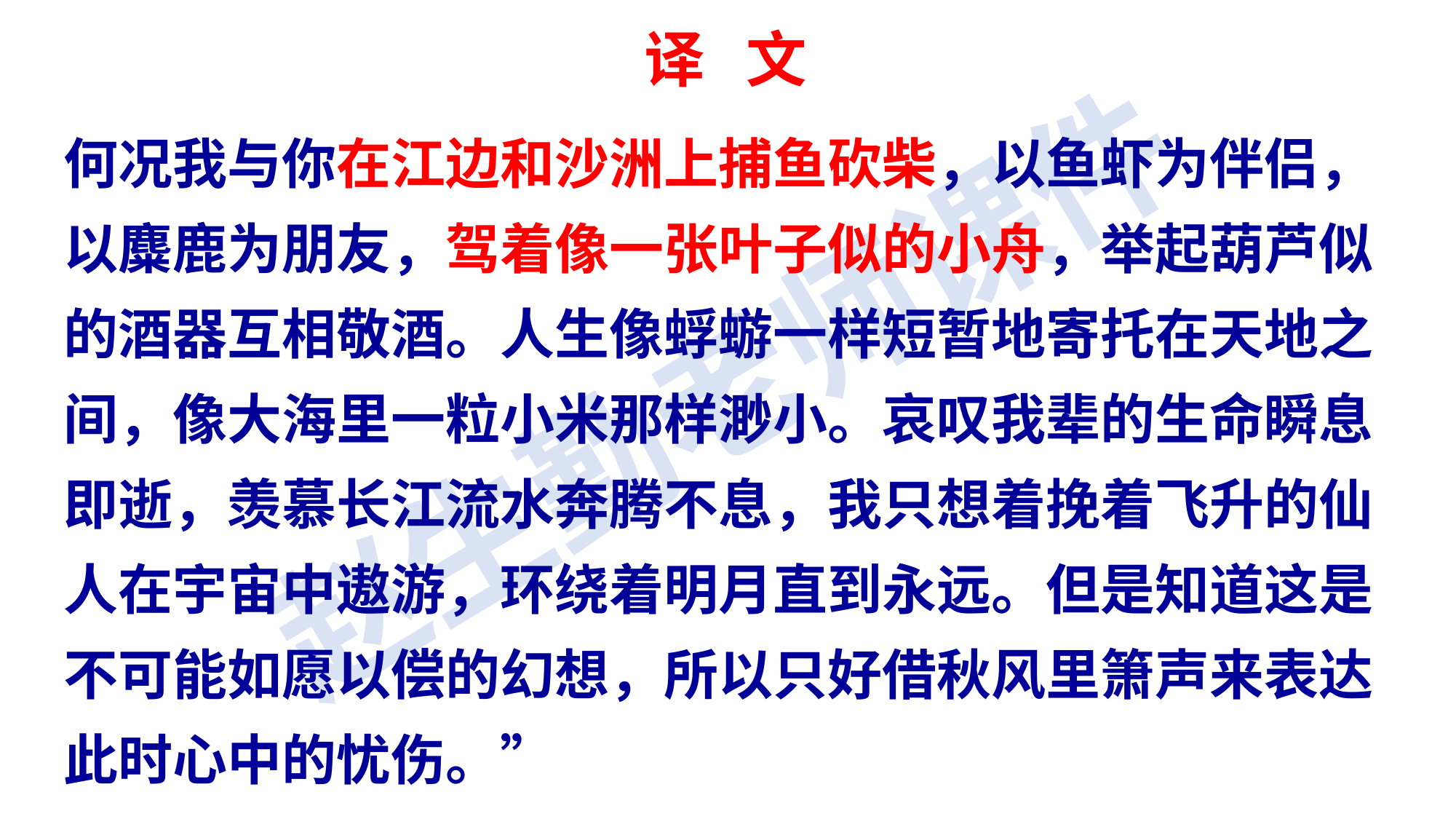

译   文
何况我与你在江边和沙洲上捕鱼砍柴，以鱼虾为伴侣，以麋鹿为朋友，驾着像一张叶子似的小舟，举起葫芦似的酒器互相敬酒。人生像蜉蝣一样短暂地寄托在天地之间，像大海里一粒小米那样渺小。哀叹我辈的生命瞬息即逝，羡慕长江流水奔腾不息，我只想着挽着飞升的仙人在宇宙中遨游，环绕着明月直到永远。但是知道这是不可能如愿以偿的幻想，所以只好借秋风里箫声来表达此时心中的忧伤。”